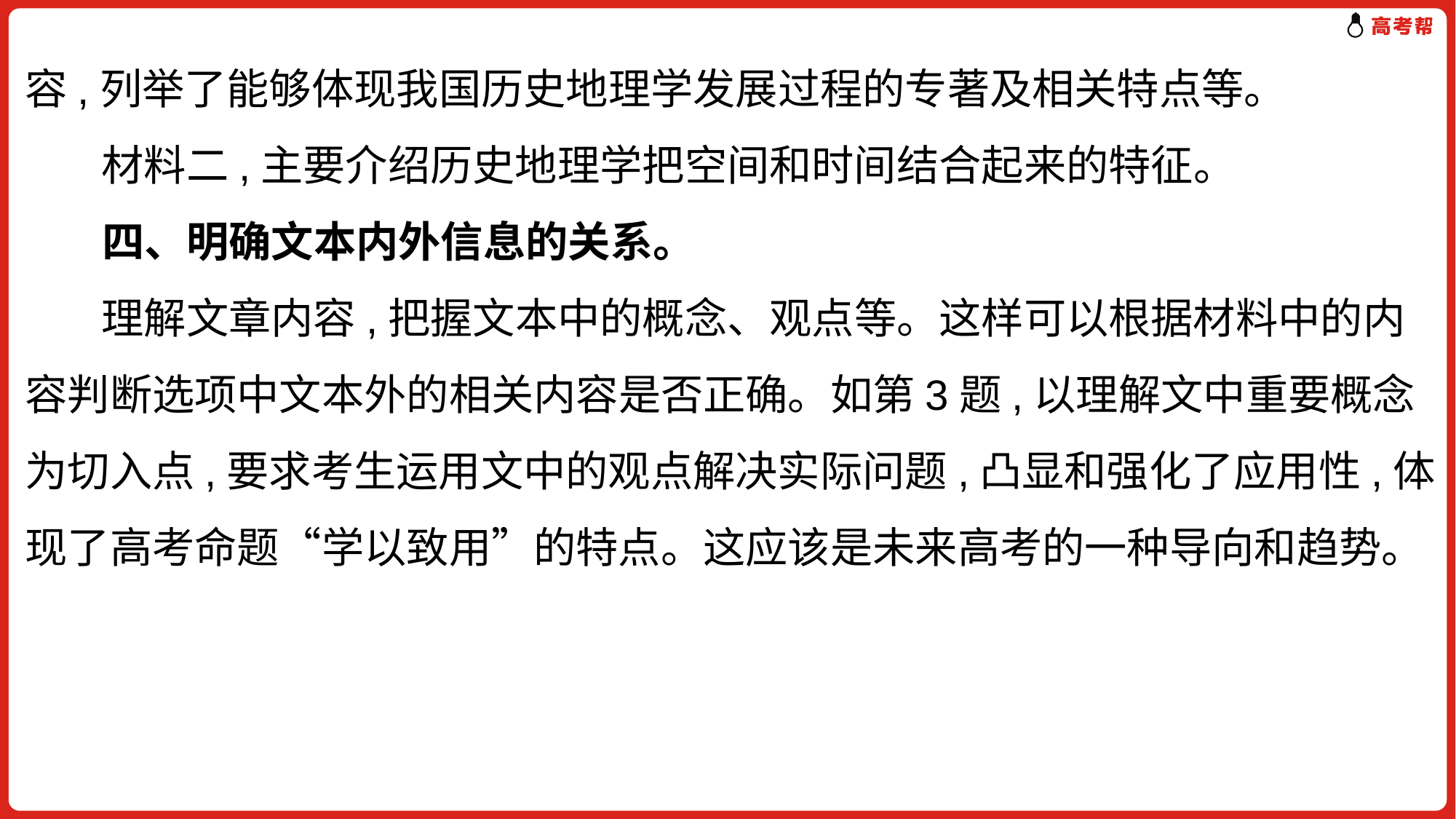

容,列举了能够体现我国历史地理学发展过程的专著及相关特点等。
       材料二,主要介绍历史地理学把空间和时间结合起来的特征。
       四、明确文本内外信息的关系。
       理解文章内容,把握文本中的概念、观点等。这样可以根据材料中的内容判断选项中文本外的相关内容是否正确。如第3题,以理解文中重要概念为切入点,要求考生运用文中的观点解决实际问题,凸显和强化了应用性,体现了高考命题“学以致用”的特点。这应该是未来高考的一种导向和趋势。